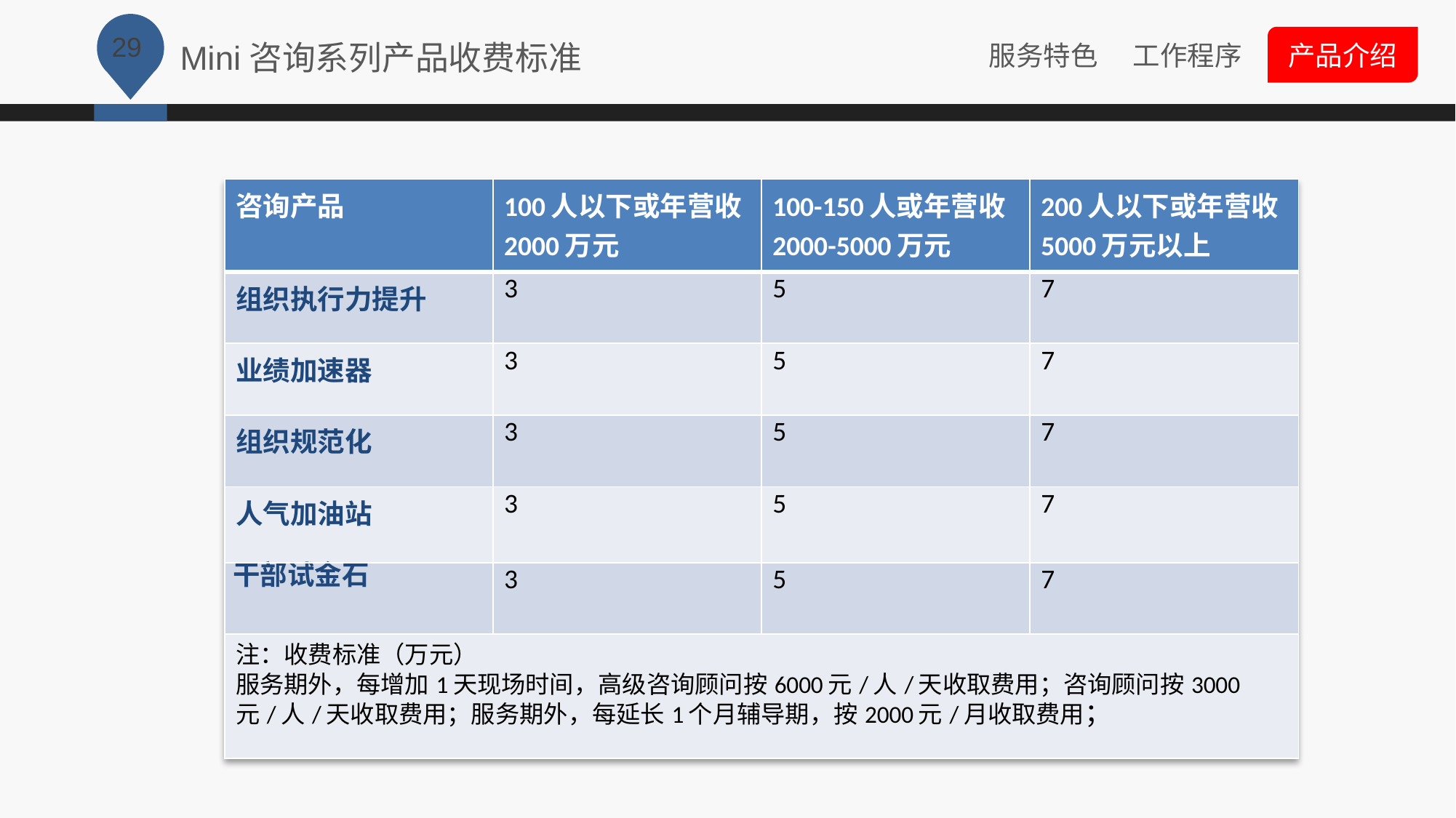

Mini咨询系列产品收费标准
| 咨询产品 | 100人以下或年营收2000万元 | 100-150人或年营收2000-5000万元 | 200人以下或年营收5000万元以上 |
| --- | --- | --- | --- |
| 组织执行力提升 | 3 | 5 | 7 |
| 业绩加速器 | 3 | 5 | 7 |
| 组织规范化 | 3 | 5 | 7 |
| 人气加油站 | 3 | 5 | 7 |
| 干部试金石 | 3 | 5 | 7 |
| 注：收费标准（万元） 服务期外，每增加1天现场时间，高级咨询顾问按6000元/人/天收取费用；咨询顾问按3000元/人/天收取费用；服务期外，每延长1个月辅导期，按2000元/月收取费用； |  |  |  |